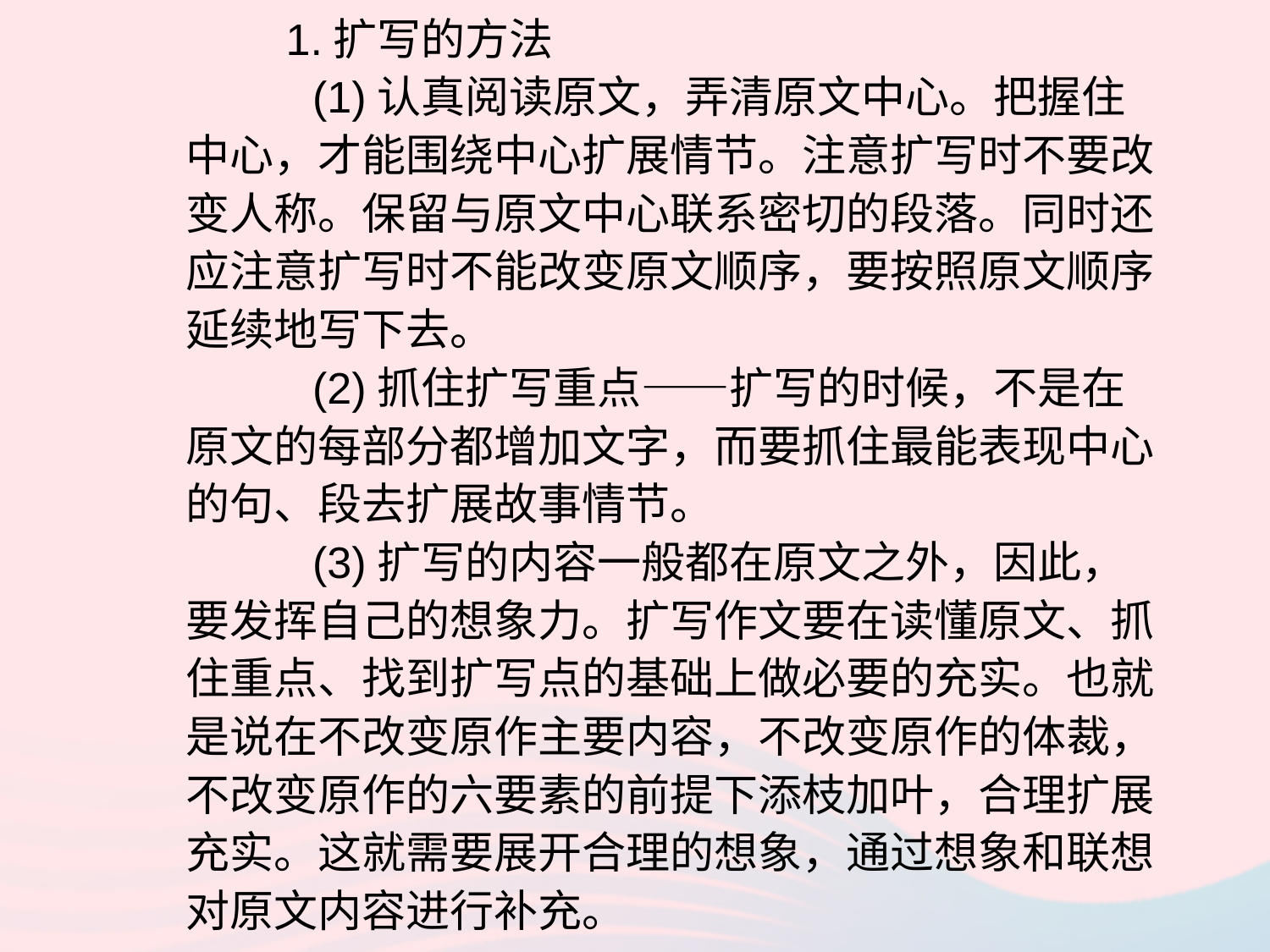

1.扩写的方法
	(1)认真阅读原文，弄清原文中心。把握住中心，才能围绕中心扩展情节。注意扩写时不要改变人称。保留与原文中心联系密切的段落。同时还应注意扩写时不能改变原文顺序，要按照原文顺序延续地写下去。
	(2)抓住扩写重点——扩写的时候，不是在原文的每部分都增加文字，而要抓住最能表现中心的句、段去扩展故事情节。
	(3)扩写的内容一般都在原文之外，因此，要发挥自己的想象力。扩写作文要在读懂原文、抓住重点、找到扩写点的基础上做必要的充实。也就是说在不改变原作主要内容，不改变原作的体裁，不改变原作的六要素的前提下添枝加叶，合理扩展充实。这就需要展开合理的想象，通过想象和联想对原文内容进行补充。